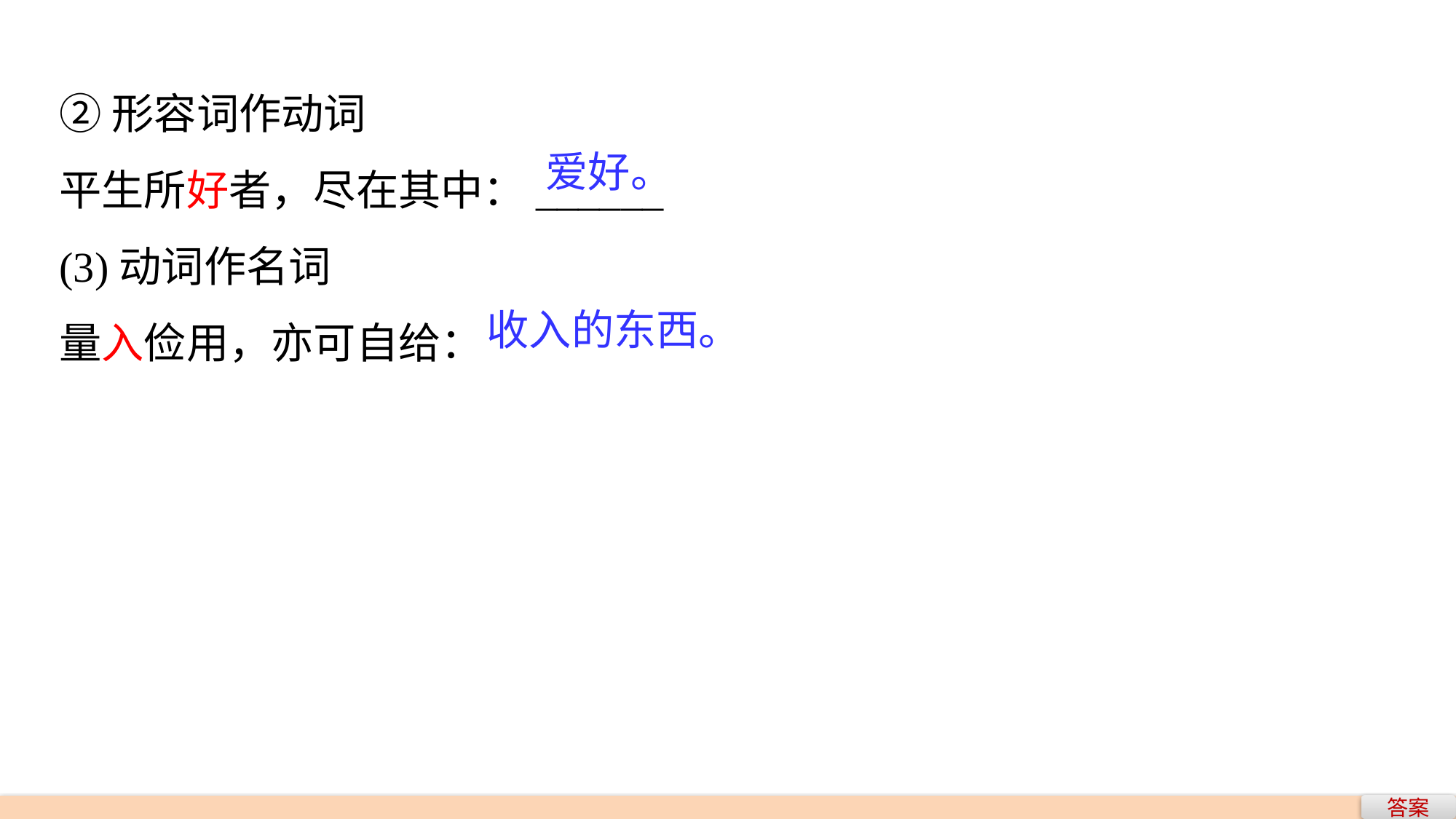

②形容词作动词
平生所好者，尽在其中：______
(3)动词作名词
量入俭用，亦可自给：
爱好。
收入的东西。
答案